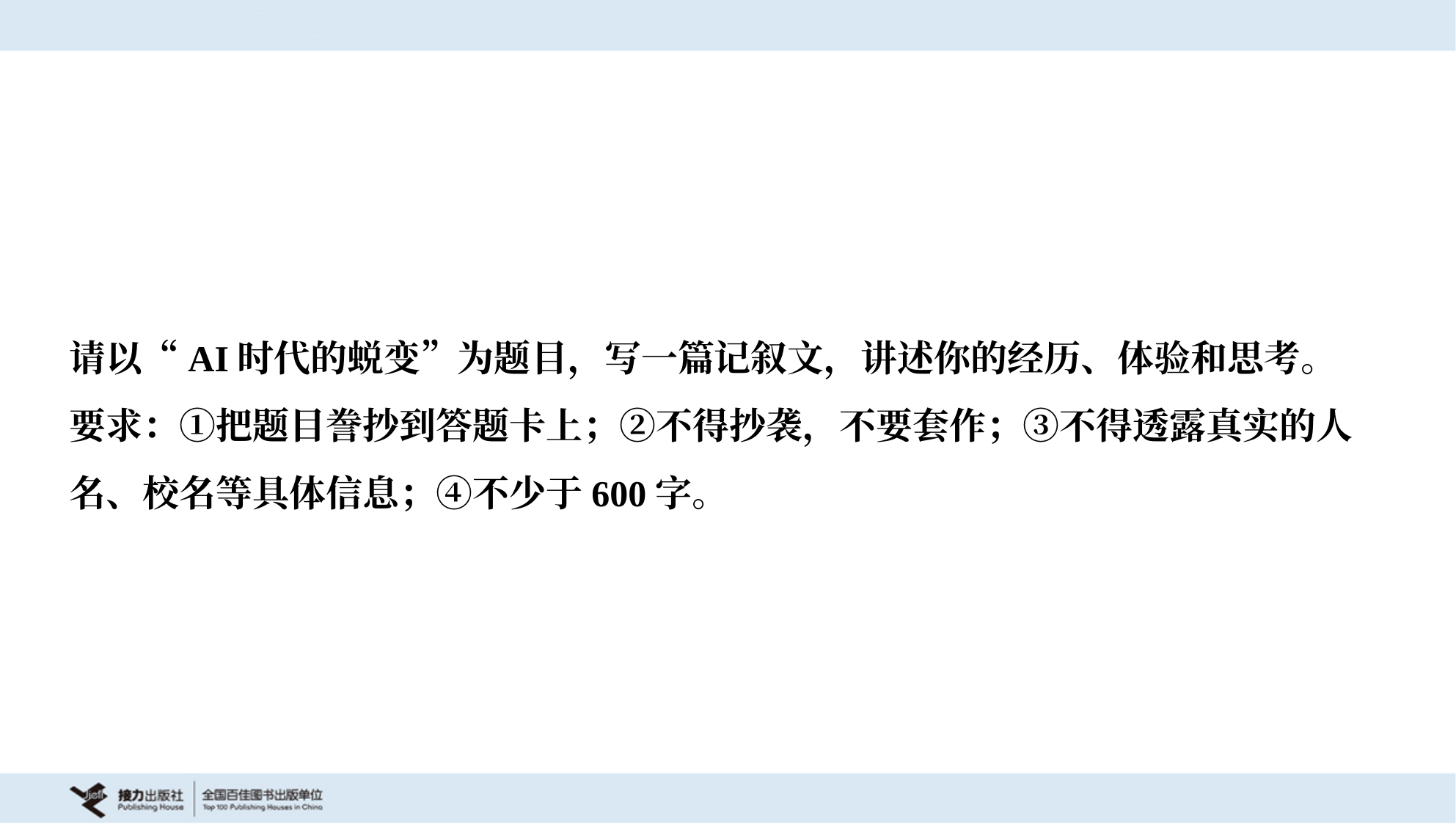

请以“AI时代的蜕变”为题目，写一篇记叙文，讲述你的经历、体验和思考。
要求：①把题目誊抄到答题卡上；②不得抄袭，不要套作；③不得透露真实的人
名、校名等具体信息；④不少于600字。